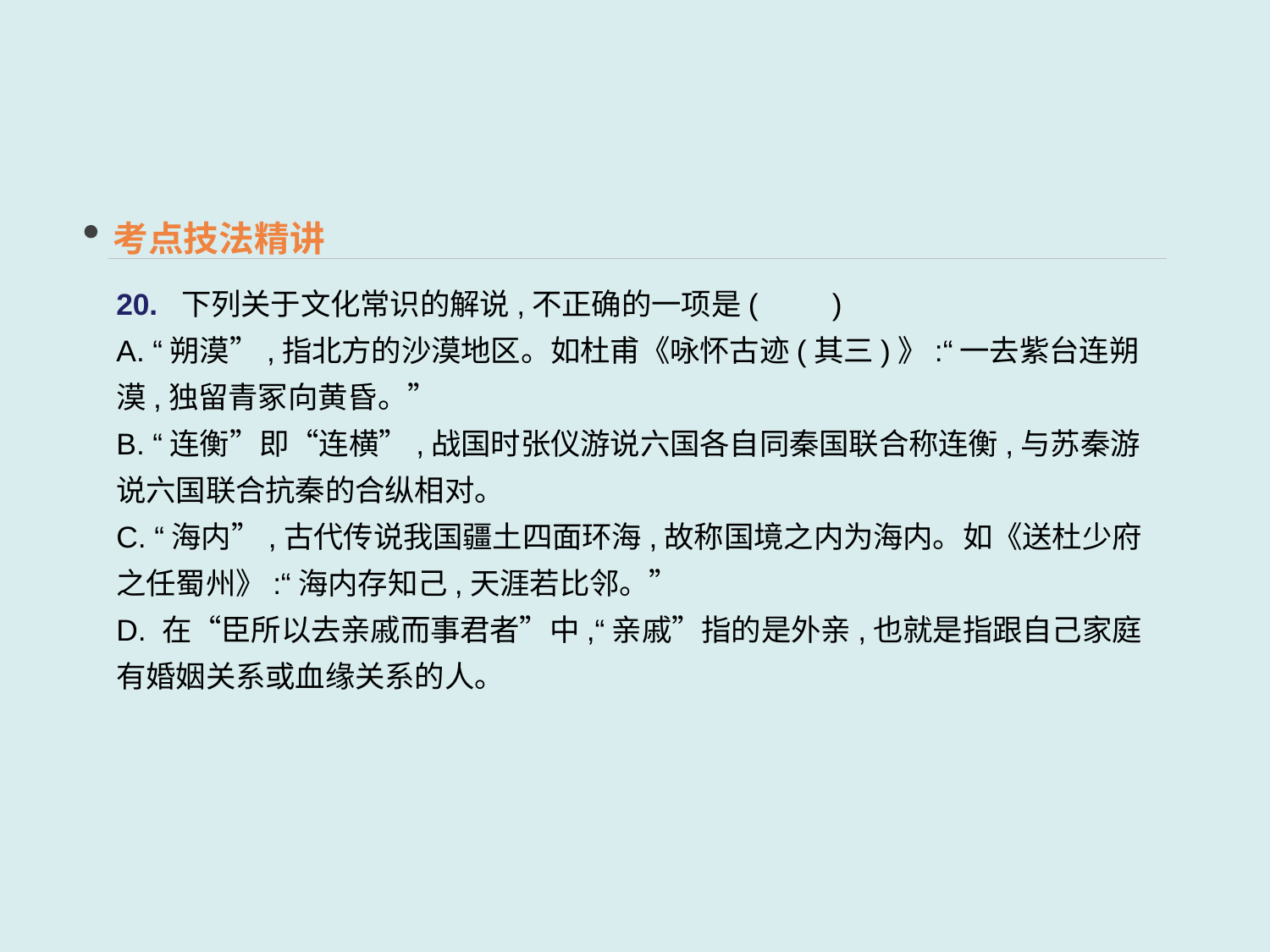

考点技法精讲

20.  下列关于文化常识的解说,不正确的一项是(　　)
A. “朔漠”,指北方的沙漠地区。如杜甫《咏怀古迹(其三)》:“一去紫台连朔漠,独留青冢向黄昏。”
B. “连衡”即“连横”,战国时张仪游说六国各自同秦国联合称连衡,与苏秦游说六国联合抗秦的合纵相对。
C. “海内”,古代传说我国疆土四面环海,故称国境之内为海内。如《送杜少府之任蜀州》:“海内存知己,天涯若比邻。”
D. 在“臣所以去亲戚而事君者”中,“亲戚”指的是外亲,也就是指跟自己家庭有婚姻关系或血缘关系的人。